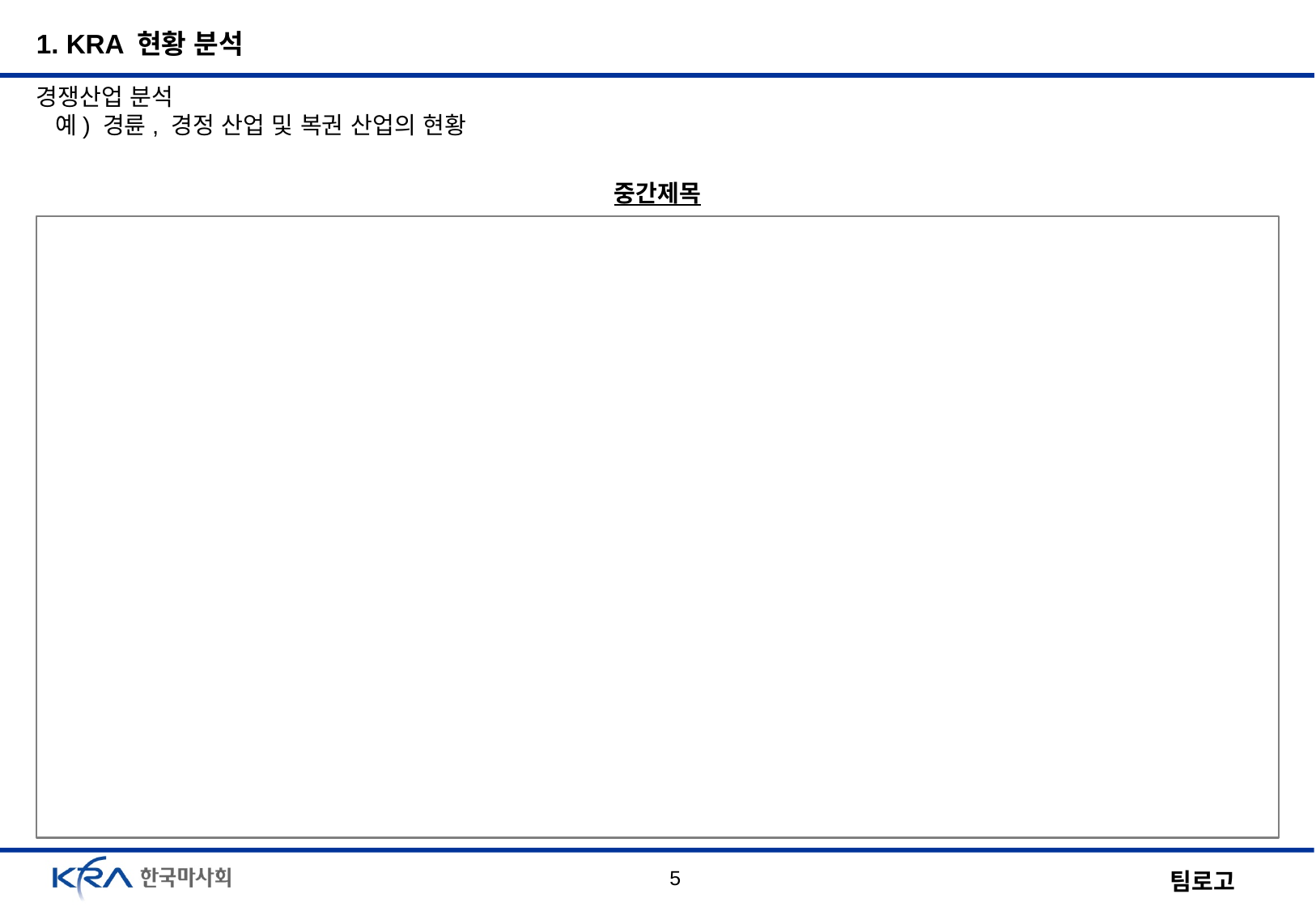

1. KRA 현황 분석
경쟁산업 분석
  예) 경륜, 경정 산업 및 복권 산업의 현황
중간제목

5